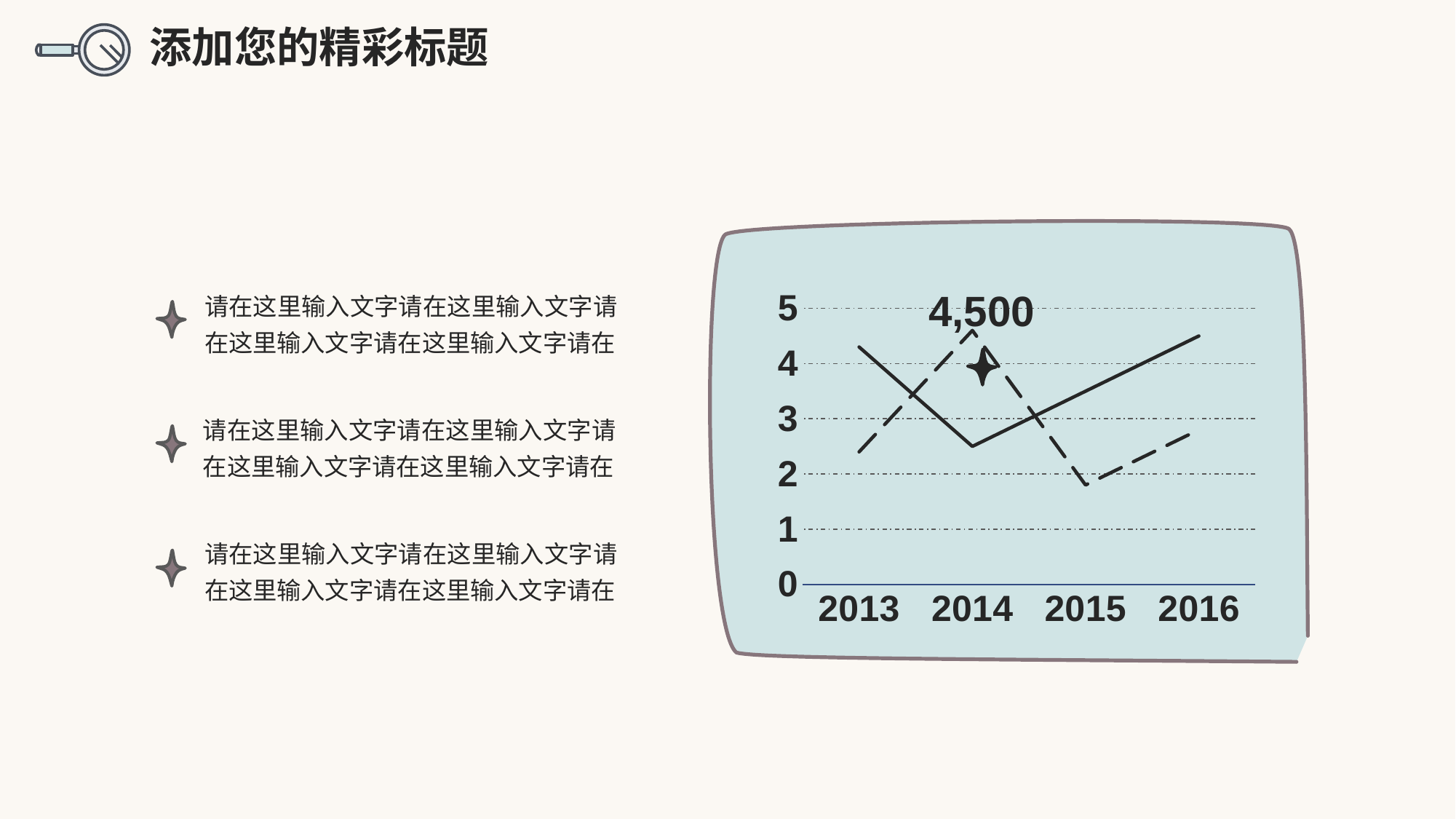

添加您的精彩标题

请在这里输入文字请在这里输入文字请在这里输入文字请在这里输入文字请在
4,500

### Chart

| Category | 产品1 | 产品2 |
|---|---|---|
| 2013 | 4.3 | 2.4 |
| 2014 | 2.5 | 4.6 |
| 2015 | 3.5 | 1.8 |
| 2016 | 4.5 | 2.8 |

请在这里输入文字请在这里输入文字请在这里输入文字请在这里输入文字请在

请在这里输入文字请在这里输入文字请在这里输入文字请在这里输入文字请在